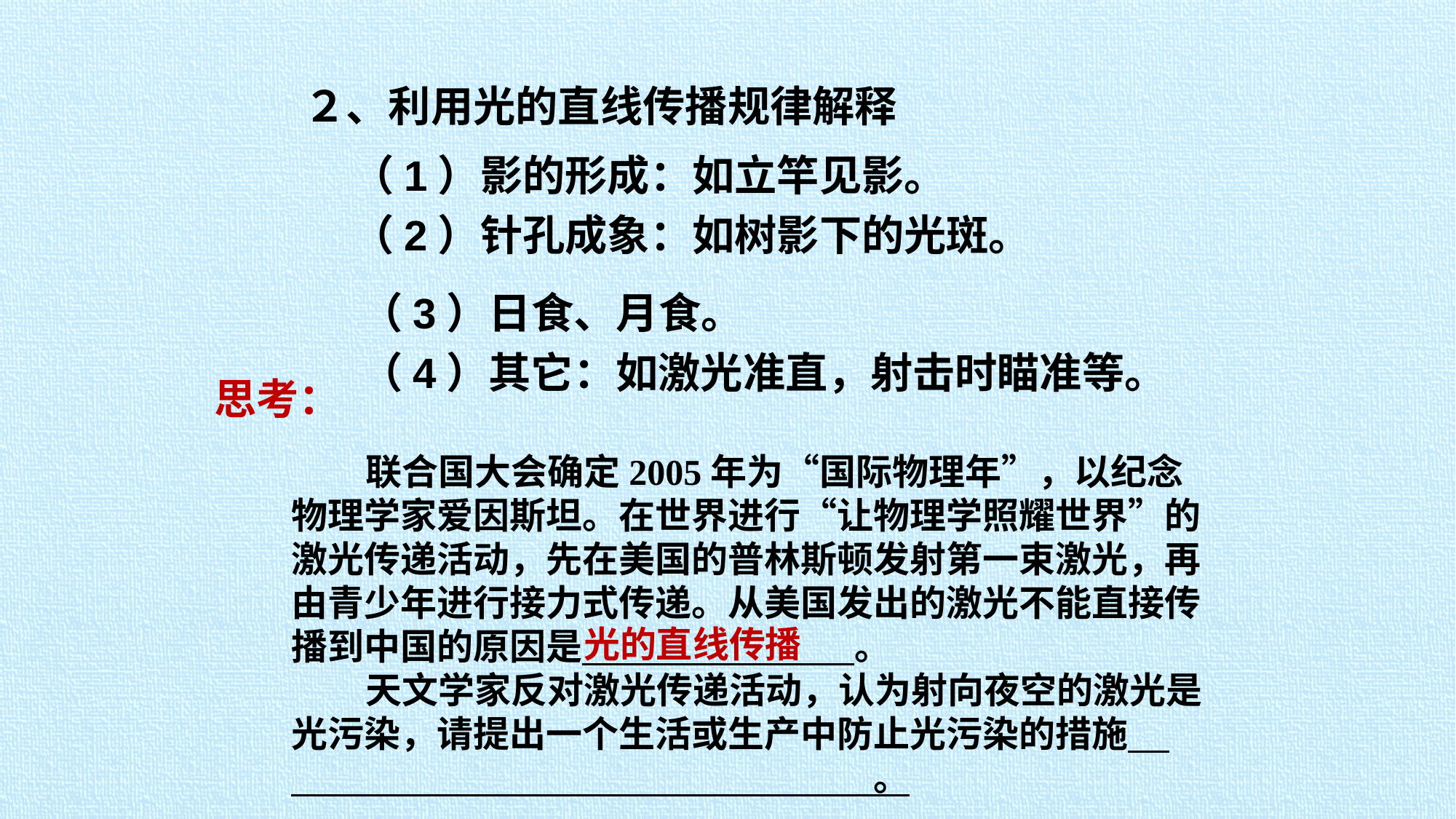

２、利用光的直线传播规律解释
（1）影的形成：如立竿见影。
（2）针孔成象：如树影下的光斑。
（3）日食、月食。
（4）其它：如激光准直，射击时瞄准等。
思考：
        联合国大会确定2005年为“国际物理年”，以纪念物理学家爱因斯坦。在世界进行“让物理学照耀世界”的激光传递活动，先在美国的普林斯顿发射第一束激光，再由青少年进行接力式传递。从美国发出的激光不能直接传播到中国的原因是    　　     　　　  。
        天文学家反对激光传递活动，认为射向夜空的激光是光污染，请提出一个生活或生产中防止光污染的措施      　　　　　　　　　　　　　　　　。
光的直线传播